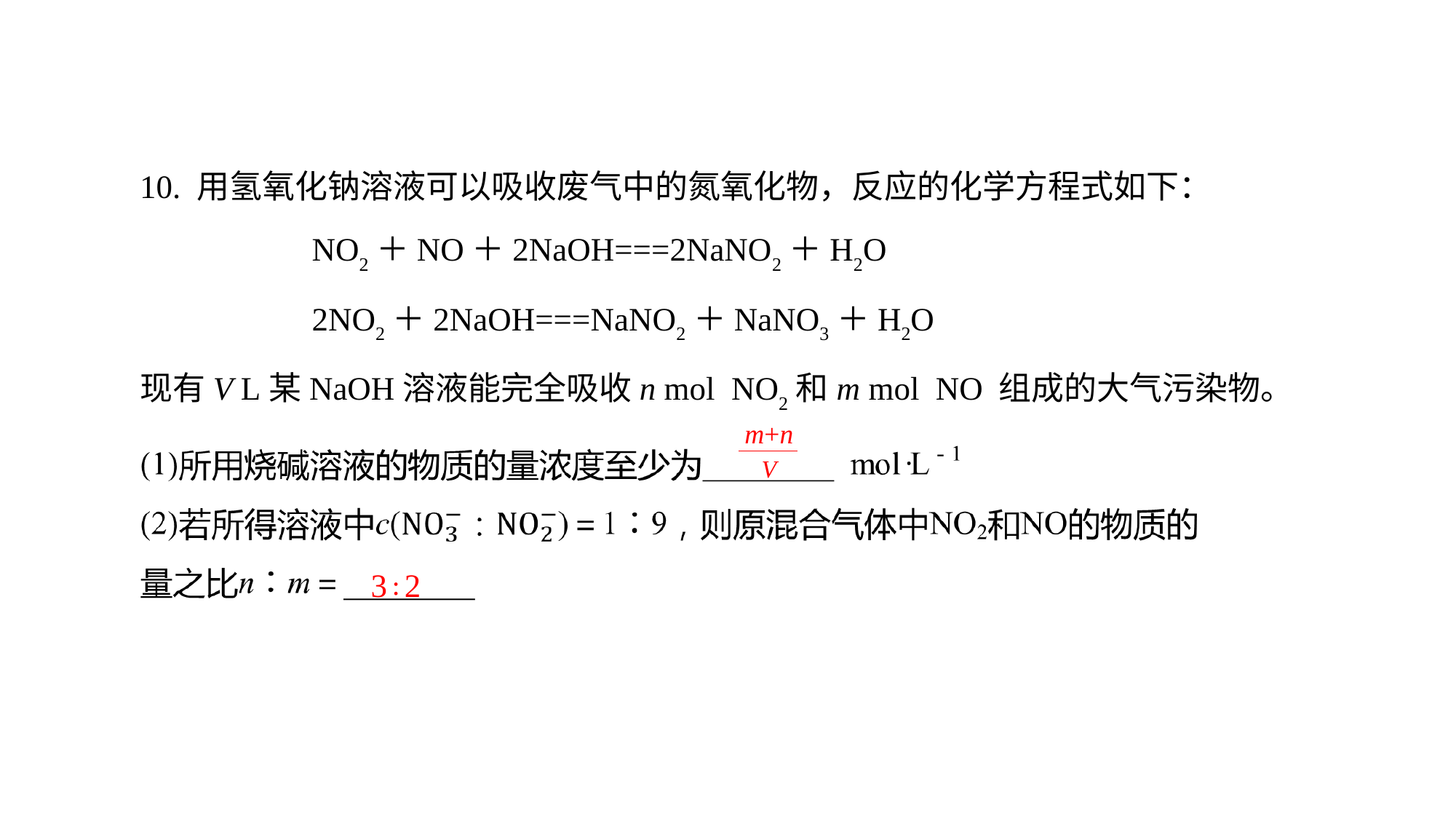

10. 用氢氧化钠溶液可以吸收废气中的氮氧化物，反应的化学方程式如下：
                     NO2＋NO＋2NaOH===2NaNO2＋H2O
                     2NO2＋2NaOH===NaNO2＋NaNO3＋H2O
现有V L某NaOH溶液能完全吸收n mol  NO2和m mol  NO 组成的大气污染物。
m+n
V

3∶2